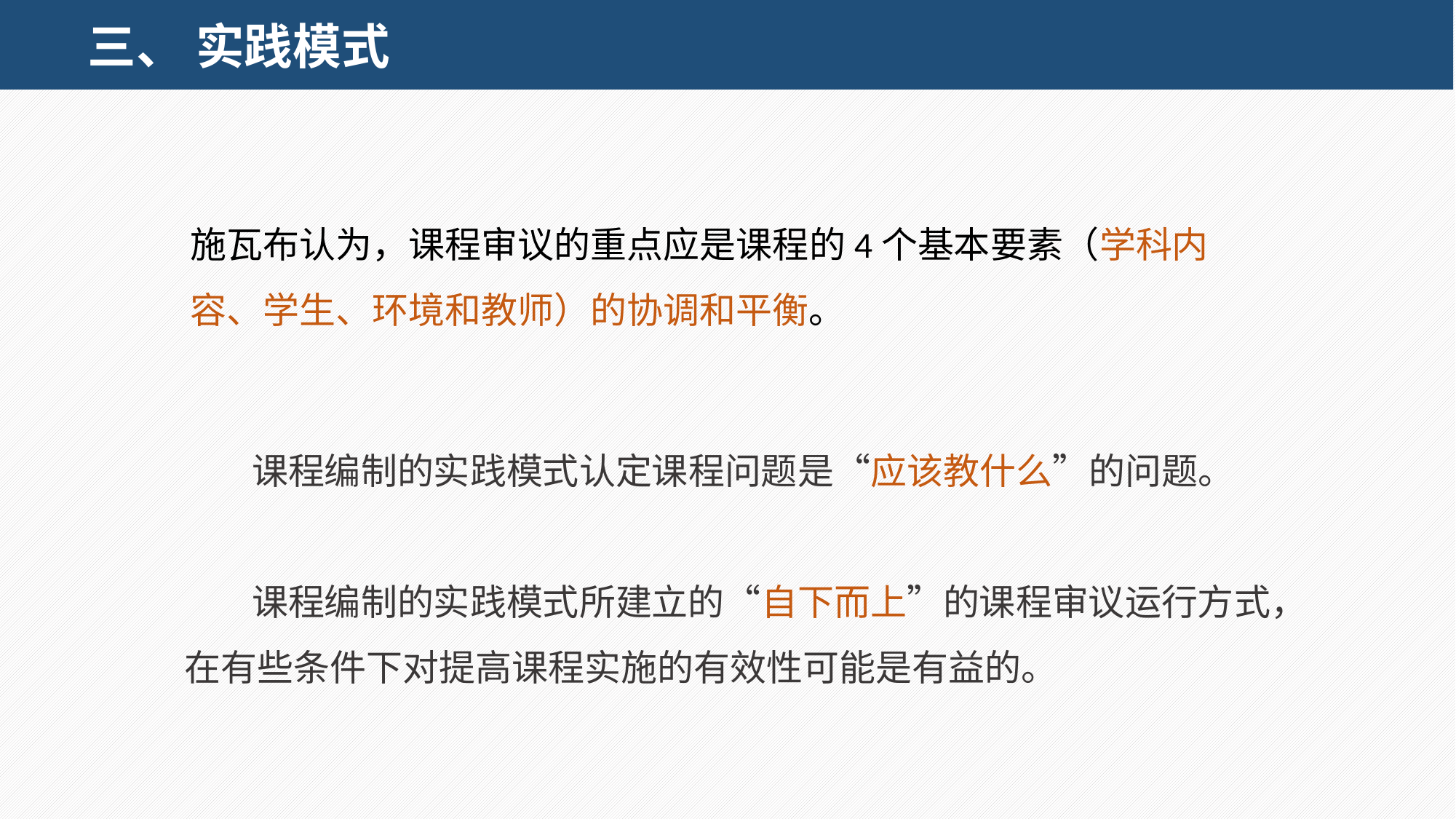

三、 实践模式
施瓦布认为，课程审议的重点应是课程的4个基本要素（学科内容、学生、环境和教师）的协调和平衡。
课程编制的实践模式认定课程问题是“应该教什么”的问题。

课程编制的实践模式所建立的“自下而上”的课程审议运行方式，在有些条件下对提高课程实施的有效性可能是有益的。